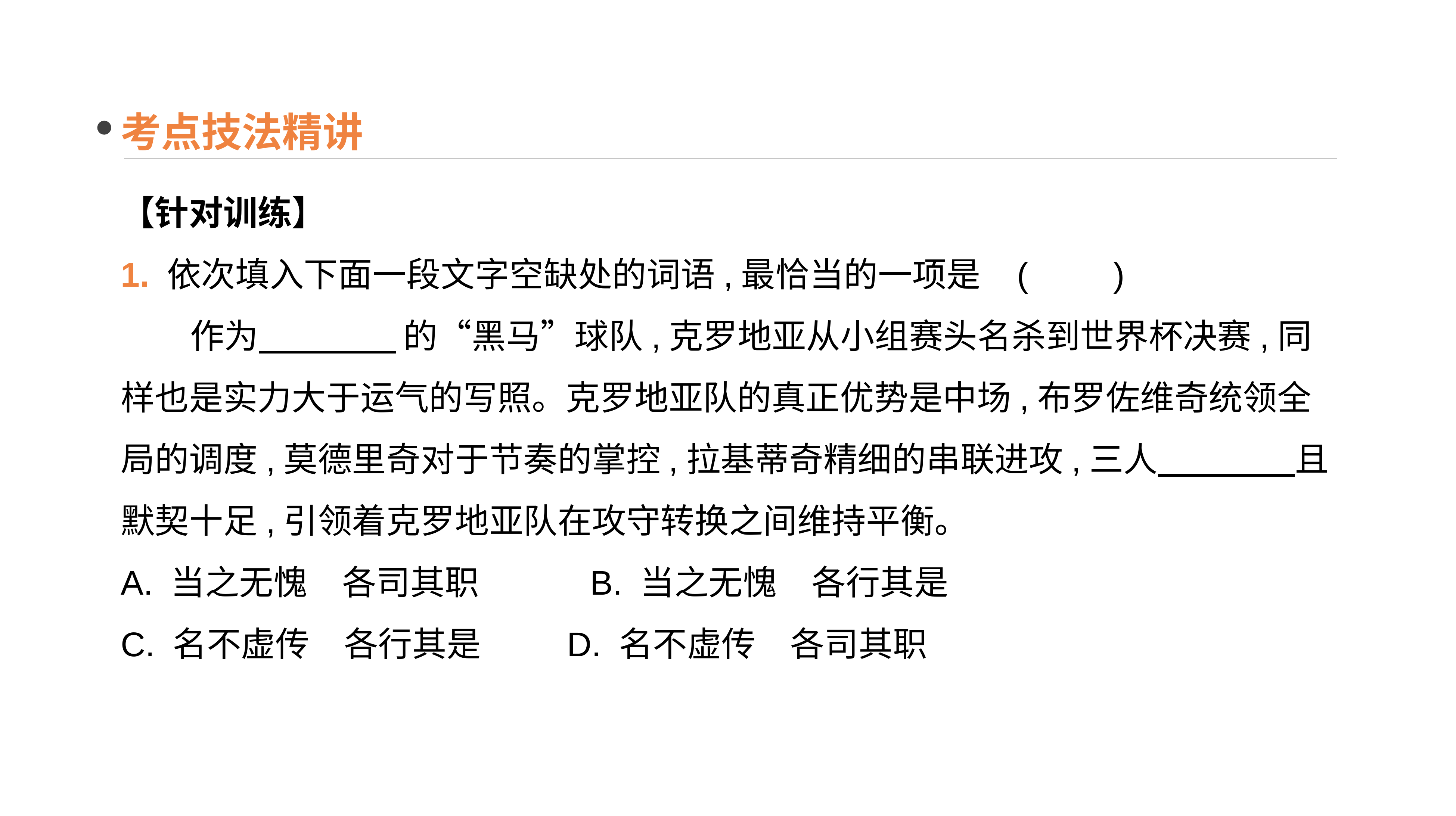

考点技法精讲

【针对训练】
1. 依次填入下面一段文字空缺处的词语,最恰当的一项是	(　　)
        作为　　　　 的“黑马”球队,克罗地亚从小组赛头名杀到世界杯决赛,同样也是实力大于运气的写照。克罗地亚队的真正优势是中场,布罗佐维奇统领全局的调度,莫德里奇对于节奏的掌控,拉基蒂奇精细的串联进攻,三人　　　　且默契十足,引领着克罗地亚队在攻守转换之间维持平衡。
A. 当之无愧　各司其职　　　B. 当之无愧　各行其是
C. 名不虚传　各行其是	      D. 名不虚传　各司其职